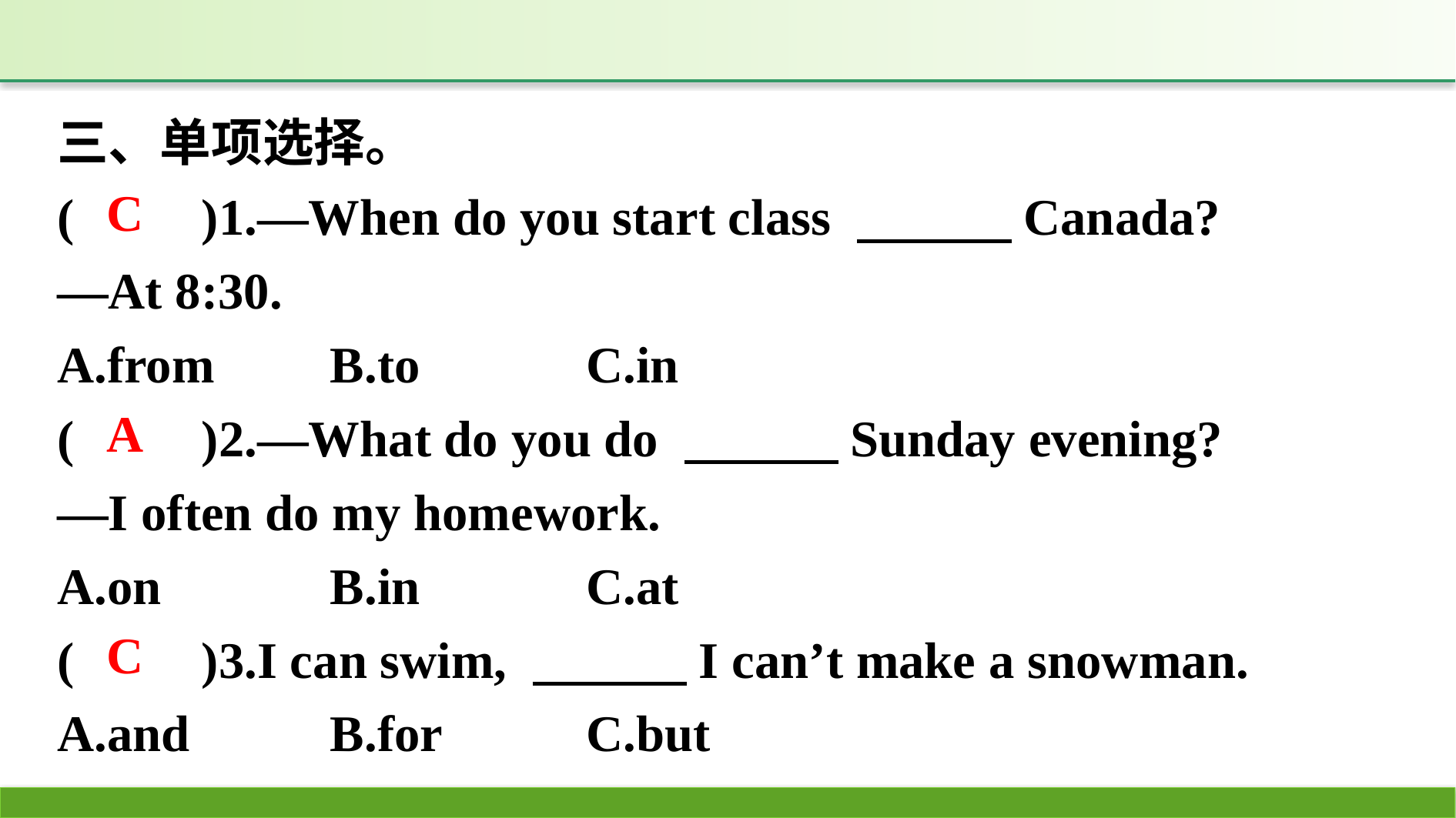

三、单项选择。
(　　)1.—When do you start class 　　　Canada?
—At 8:30.
A.from	B.to		C.in
(　　)2.—What do you do 　　　Sunday evening?
—I often do my homework.
A.on		B.in		C.at
(　　)3.I can swim, 　　　I can’t make a snowman.
A.and		B.for		C.but
C
A
C